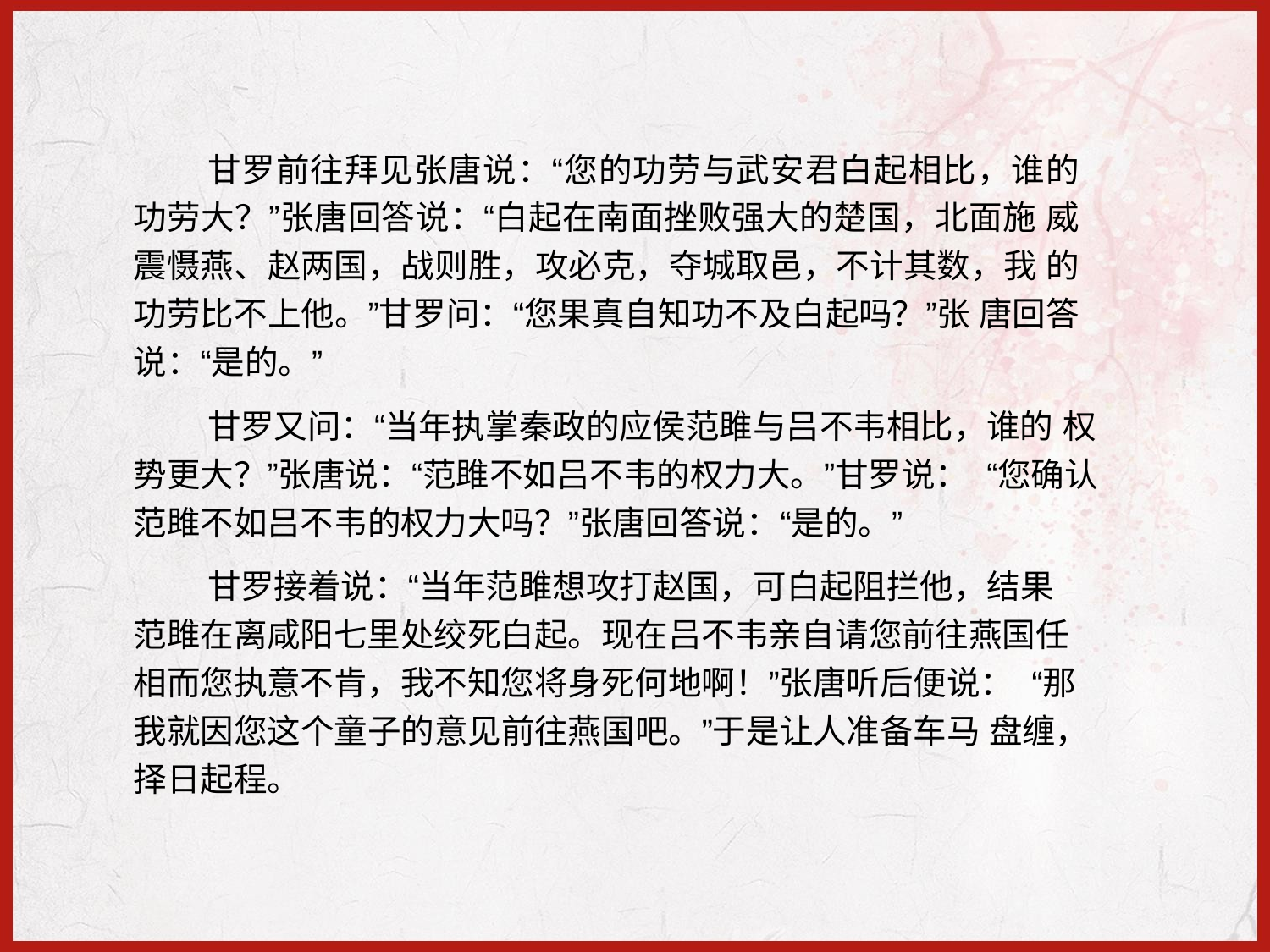

甘罗前往拜见张唐说：“您的功劳与武安君白起相比，谁的 功劳大？”张唐回答说：“白起在南面挫败强大的楚国，北面施 威震慑燕、赵两国，战则胜，攻必克，夺城取邑，不计其数，我 的功劳比不上他。”甘罗问：“您果真自知功不及白起吗？”张 唐回答说：“是的。”
甘罗又问：“当年执掌秦政的应侯范雎与吕不韦相比，谁的 权势更大？”张唐说：“范雎不如吕不韦的权力大。”甘罗说：  “您确认范雎不如吕不韦的权力大吗？”张唐回答说：“是的。”
甘罗接着说：“当年范雎想攻打赵国，可白起阻拦他，结果 范雎在离咸阳七里处绞死白起。现在吕不韦亲自请您前往燕国任 相而您执意不肯，我不知您将身死何地啊！”张唐听后便说：  “那我就因您这个童子的意见前往燕国吧。”于是让人准备车马 盘缠，择日起程。